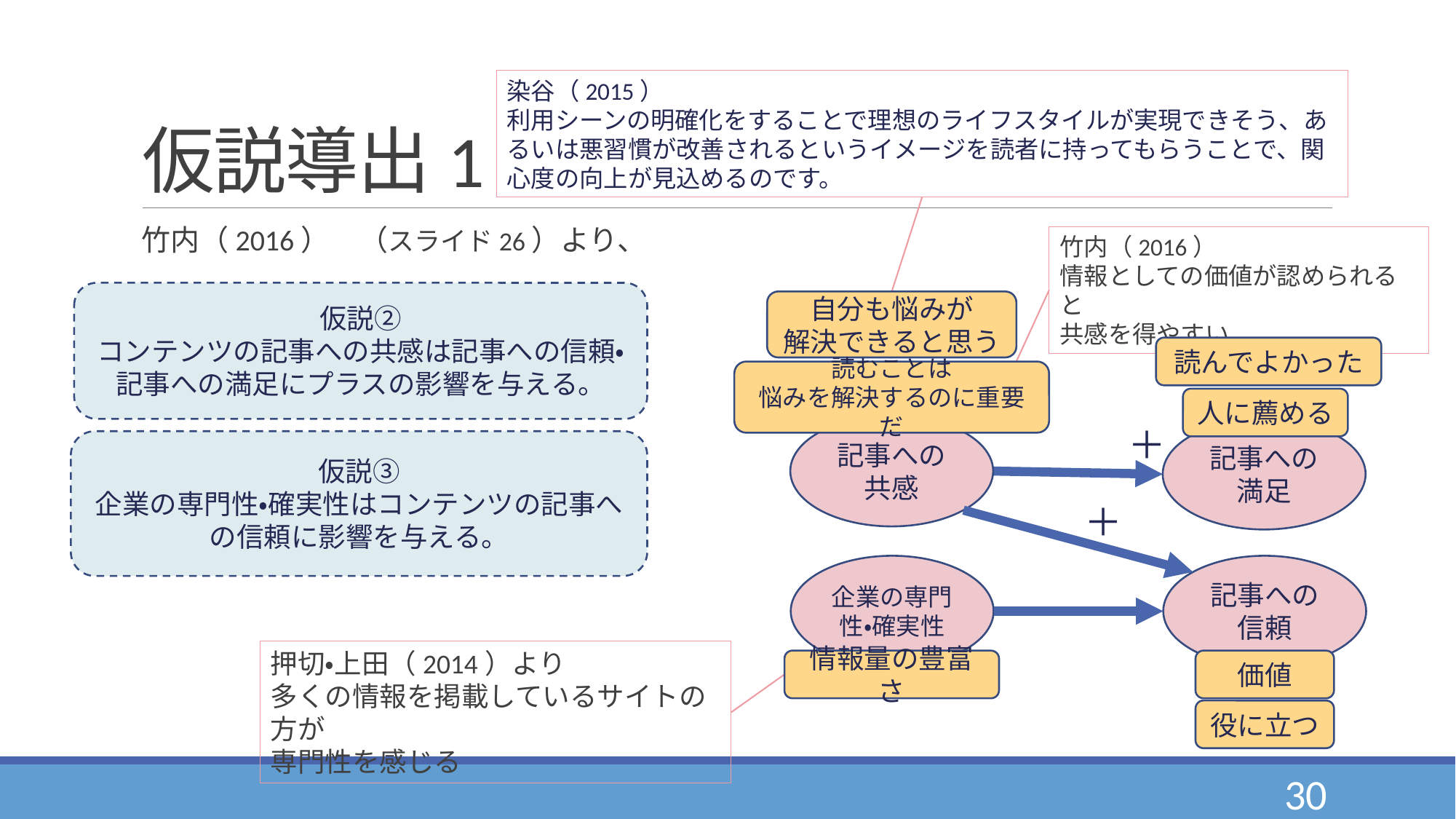

# 仮説導出1
染谷（2015）
利用シーンの明確化をすることで理想のライフスタイルが実現できそう、あるいは悪習慣が改善されるというイメージを読者に持ってもらうことで、関心度の向上が見込めるのです。
竹内（2016）　（スライド26）より、
竹内（2016）
情報としての価値が認められると
共感を得やすい。
仮説②
コンテンツの記事への共感は記事への信頼・記事への満足にプラスの影響を与える。
自分も悩みが
解決できると思う
読むことは
悩みを解決するのに重要だ

記事への共感
＋
記事への信頼
企業の専門性・確実性
情報量の豊富さ
役に立つ
価値
記事への満足
読んでよかった
人に薦める
＋
仮説③
企業の専門性・確実性はコンテンツの記事への信頼に影響を与える。
押切・上田（2014）より
多くの情報を掲載しているサイトの方が
専門性を感じる
30